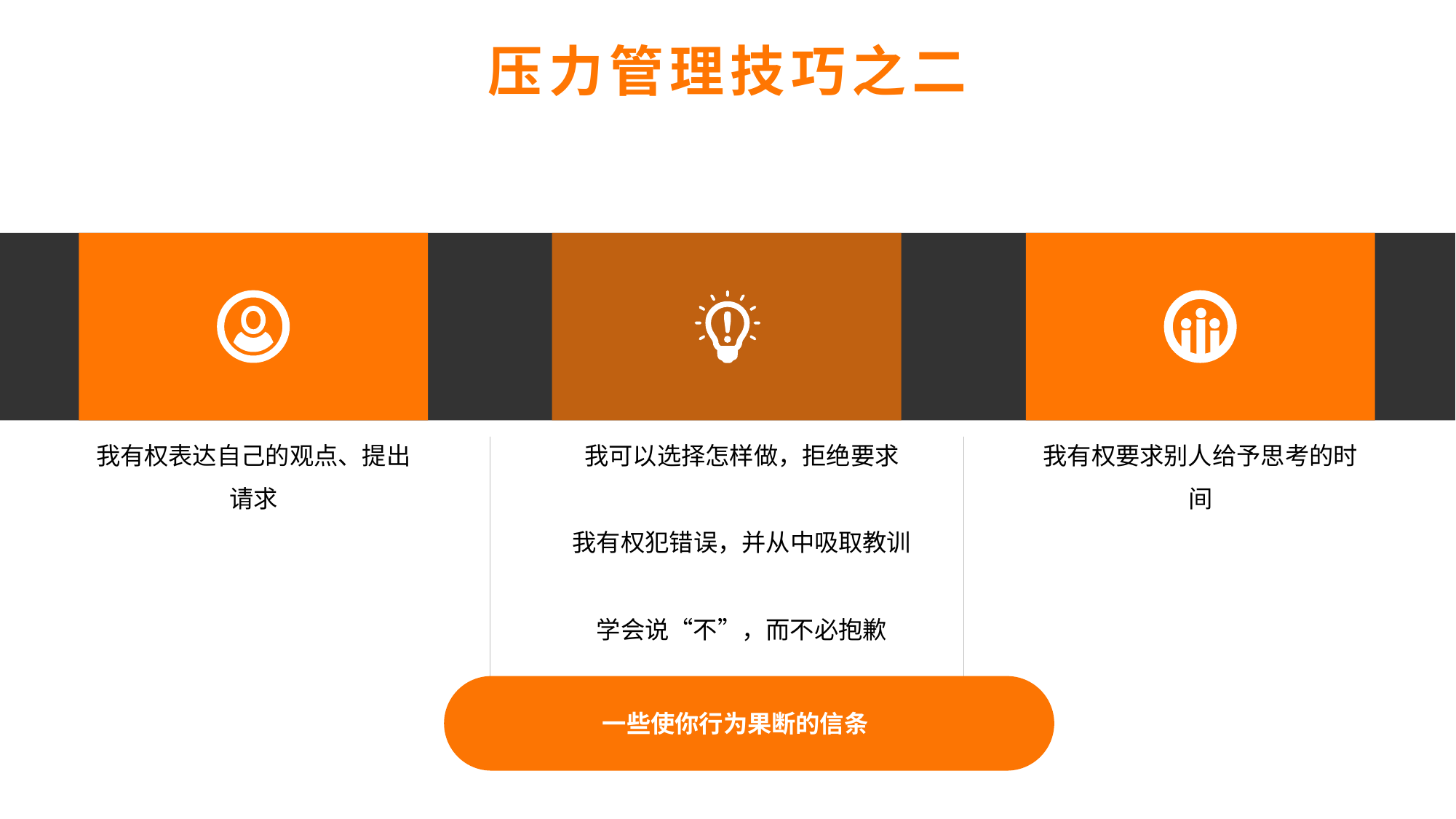

压力管理技巧之二

我有权表达自己的观点、提出请求

我可以选择怎样做，拒绝要求

我有权犯错误，并从中吸取教训

学会说“不”，而不必抱歉

我有权要求别人给予思考的时间

一些使你行为果断的信条